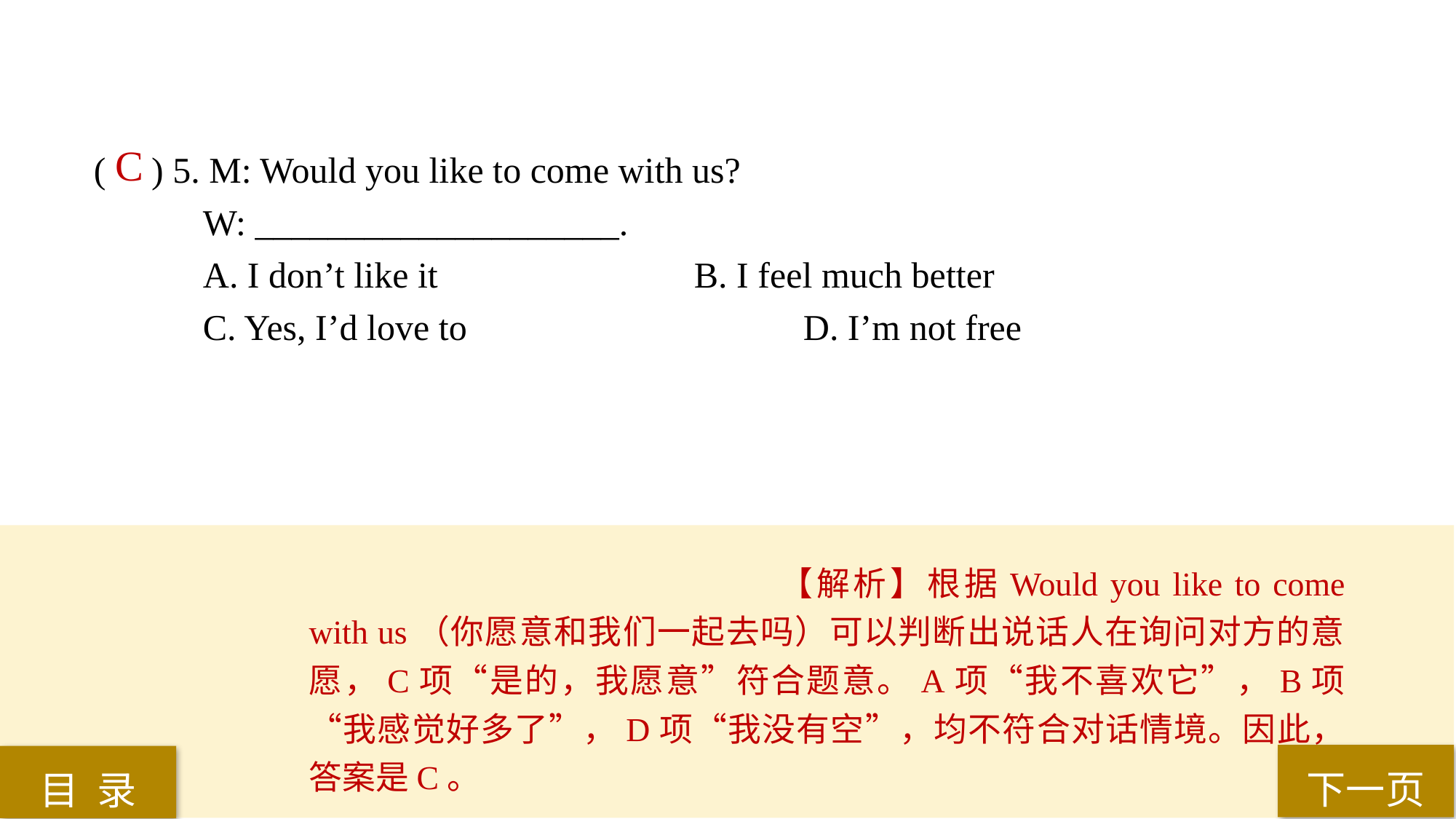

(     ) 5. M: Would you like to come with us?
W: ____________________.
A. I don’t like it 			B. I feel much better
C. Yes, I’d love to 			D. I’m not free
C
【解析】根据Would you like to come with us（你愿意和我们一起去吗）可以判断出说话人在询问对方的意愿，C项“是的，我愿意”符合题意。A项“我不喜欢它”，B项“我感觉好多了”，D项“我没有空”，均不符合对话情境。因此，答案是C。